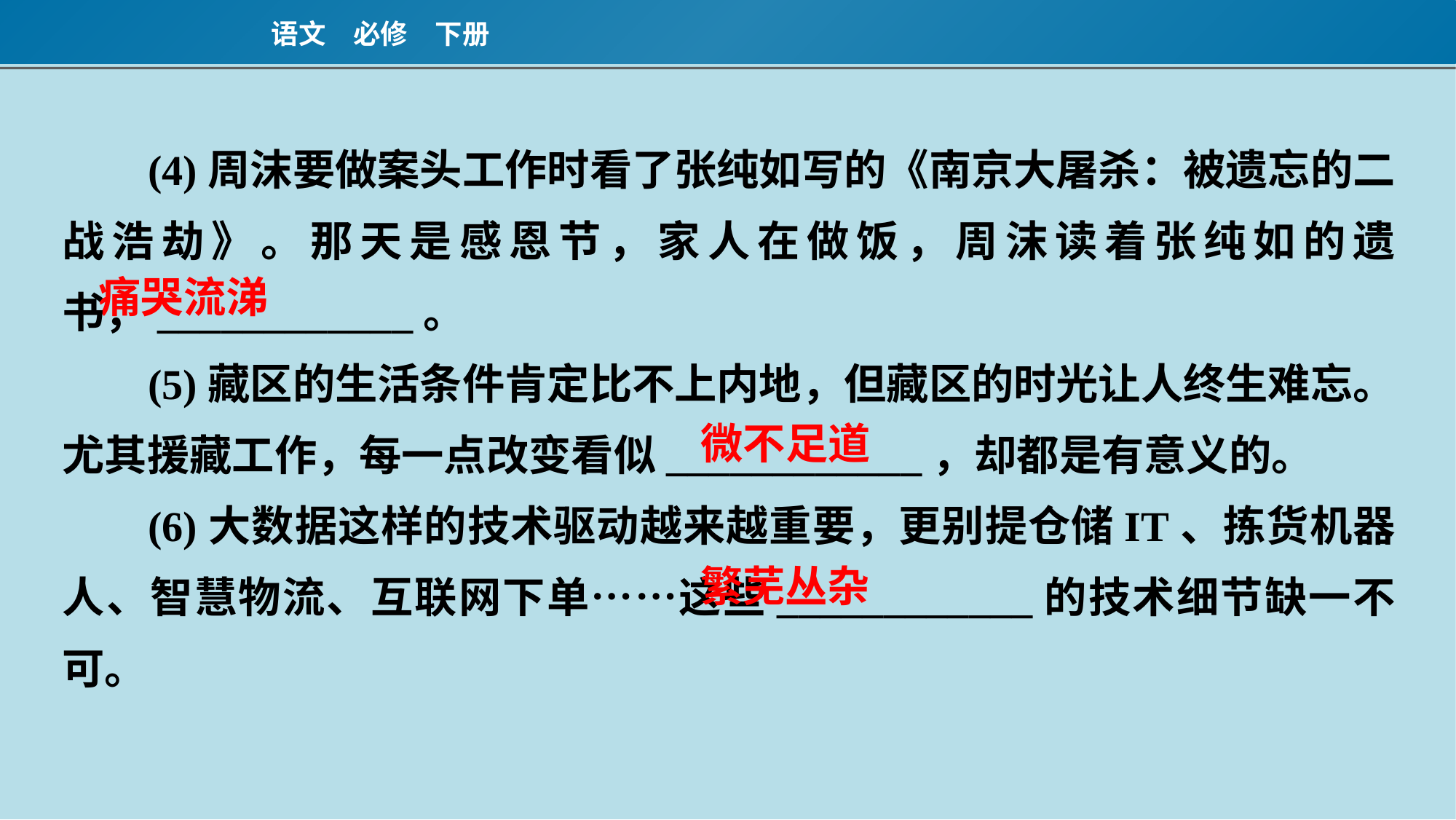

(4)周沫要做案头工作时看了张纯如写的《南京大屠杀：被遗忘的二战浩劫》。那天是感恩节，家人在做饭，周沫读着张纯如的遗书，____________。
(5)藏区的生活条件肯定比不上内地，但藏区的时光让人终生难忘。尤其援藏工作，每一点改变看似____________，却都是有意义的。
(6)大数据这样的技术驱动越来越重要，更别提仓储IT、拣货机器人、智慧物流、互联网下单……这些____________的技术细节缺一不可。
痛哭流涕
微不足道
繁芜丛杂